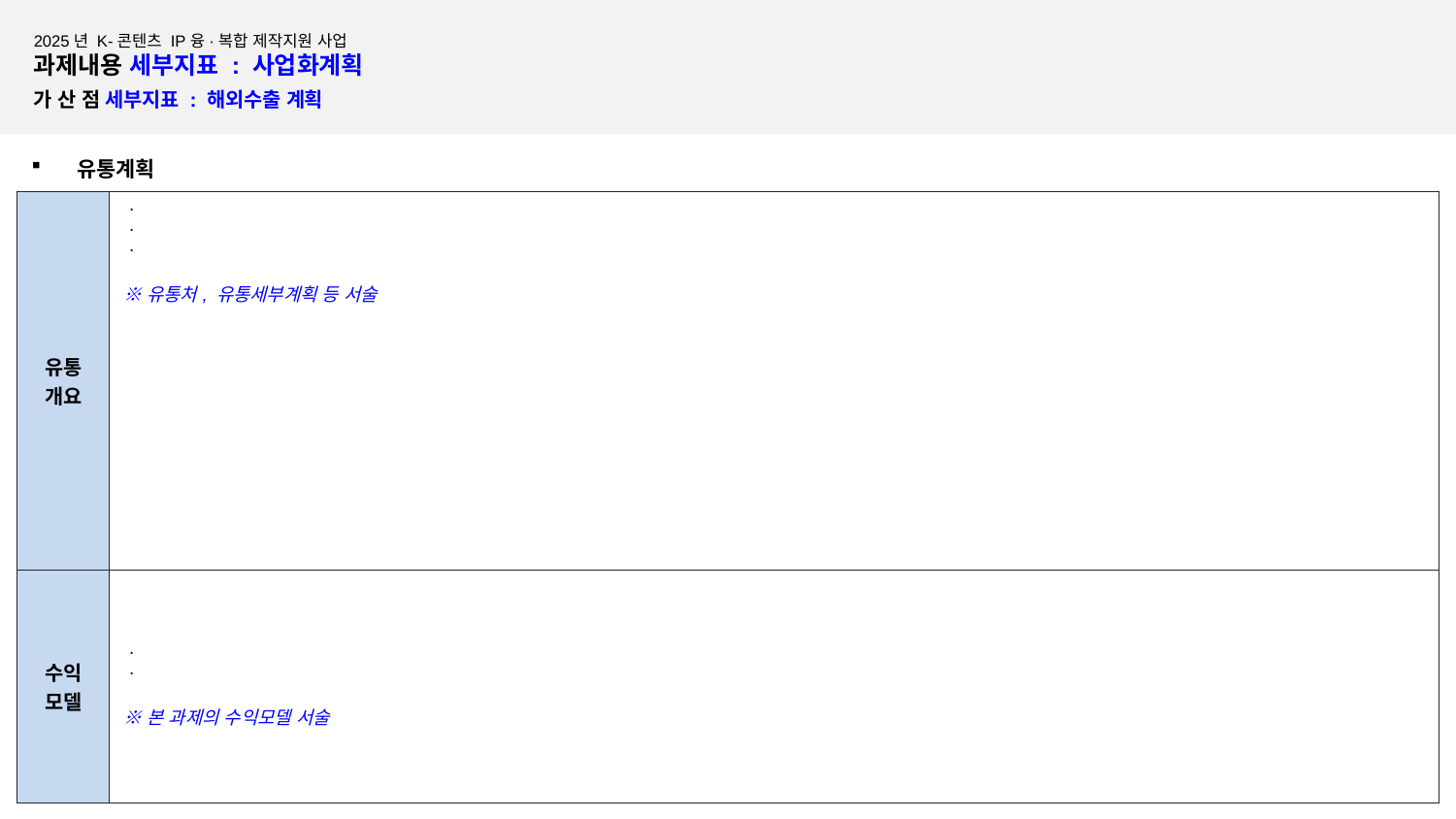

2025년 K-콘텐츠 IP융·복합 제작지원 사업
과제내용 세부지표 : 사업화계획

가 산 점 세부지표 : 해외수출 계획

유통계획
| 유통 개요 | · · · ※유통처, 유통세부계획 등 서술 |
| --- | --- |
| 수익 모델 | · · ※본 과제의 수익모델 서술 |